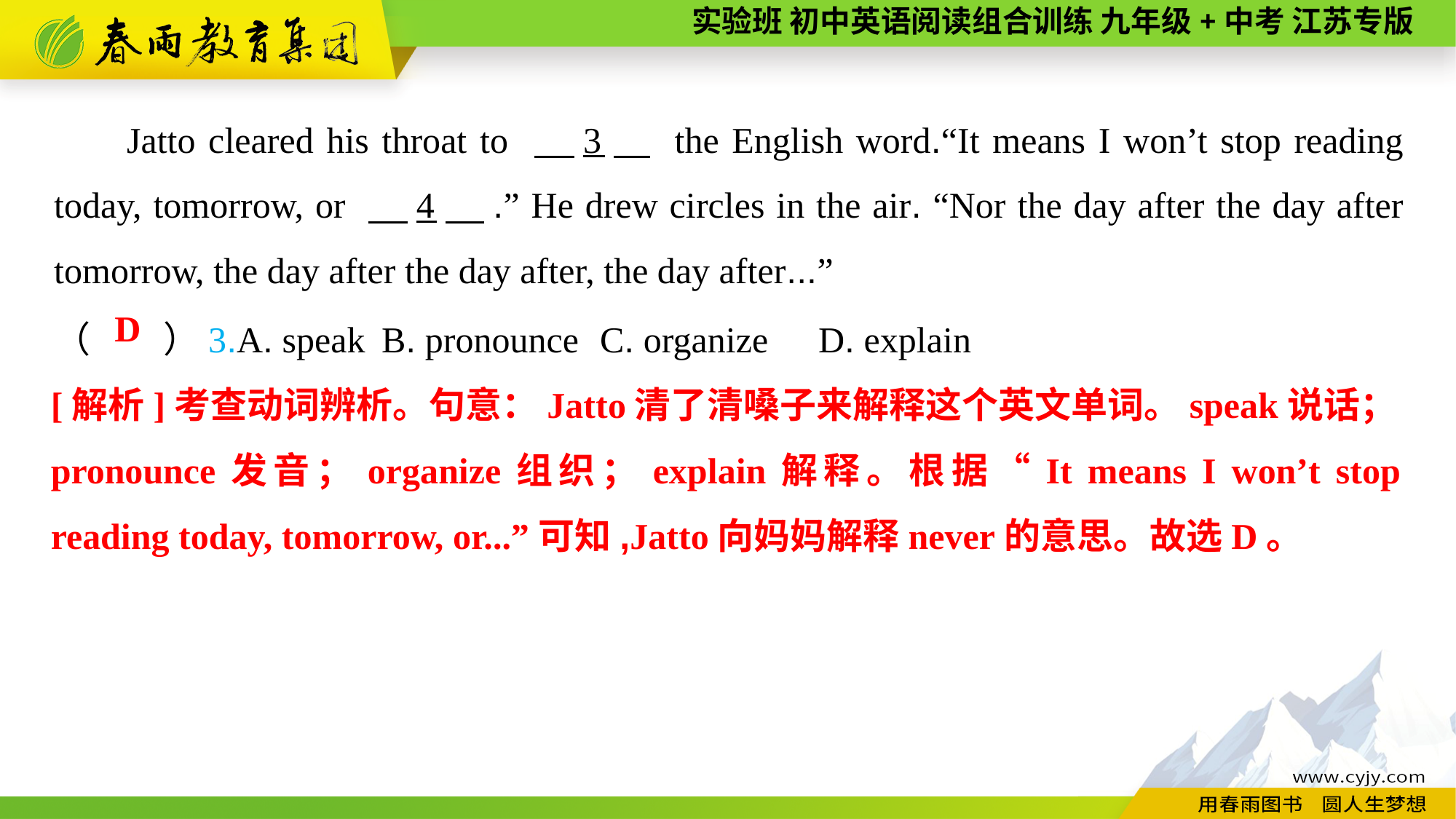

Jatto cleared his throat to 　3　 the English word.“It means I won’t stop reading today, tomorrow, or 　4　.” He drew circles in the air. “Nor the day after the day after tomorrow, the day after the day after, the day after...”
（　　）3.A. speak	B. pronounce	C. organize	D. explain
D
[解析]考查动词辨析。句意：Jatto清了清嗓子来解释这个英文单词。speak说话；pronounce发音；organize组织；explain解释。根据“It means I won’t stop reading today, tomorrow, or...”可知,Jatto向妈妈解释never的意思。故选D。